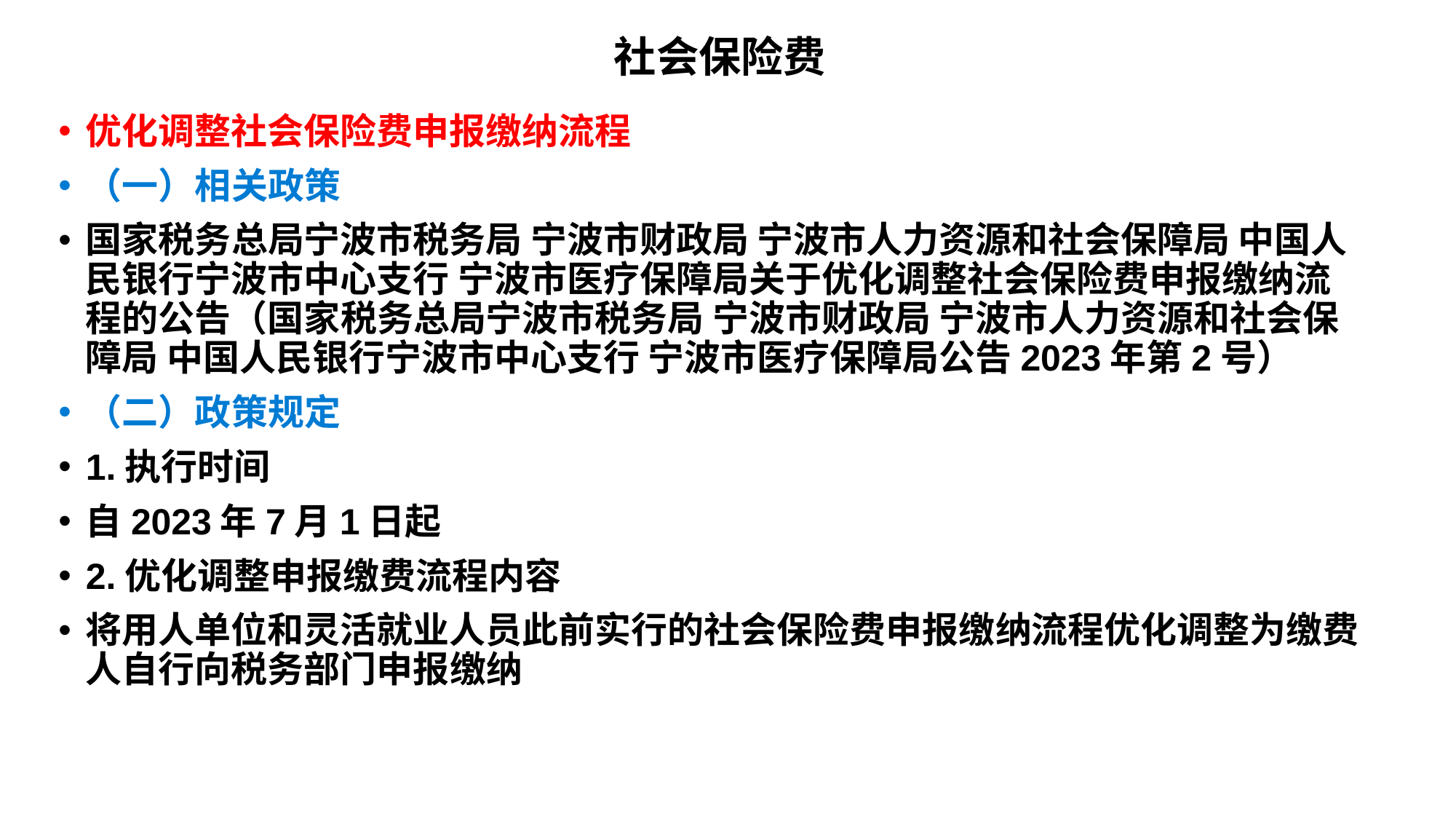

# 社会保险费
优化调整社会保险费申报缴纳流程
（一）相关政策
国家税务总局宁波市税务局 宁波市财政局 宁波市人力资源和社会保障局 中国人民银行宁波市中心支行 宁波市医疗保障局关于优化调整社会保险费申报缴纳流程的公告（国家税务总局宁波市税务局 宁波市财政局 宁波市人力资源和社会保障局 中国人民银行宁波市中心支行 宁波市医疗保障局公告2023年第2号）
（二）政策规定
1.执行时间
自2023年7月1日起
2.优化调整申报缴费流程内容
将用人单位和灵活就业人员此前实行的社会保险费申报缴纳流程优化调整为缴费人自行向税务部门申报缴纳